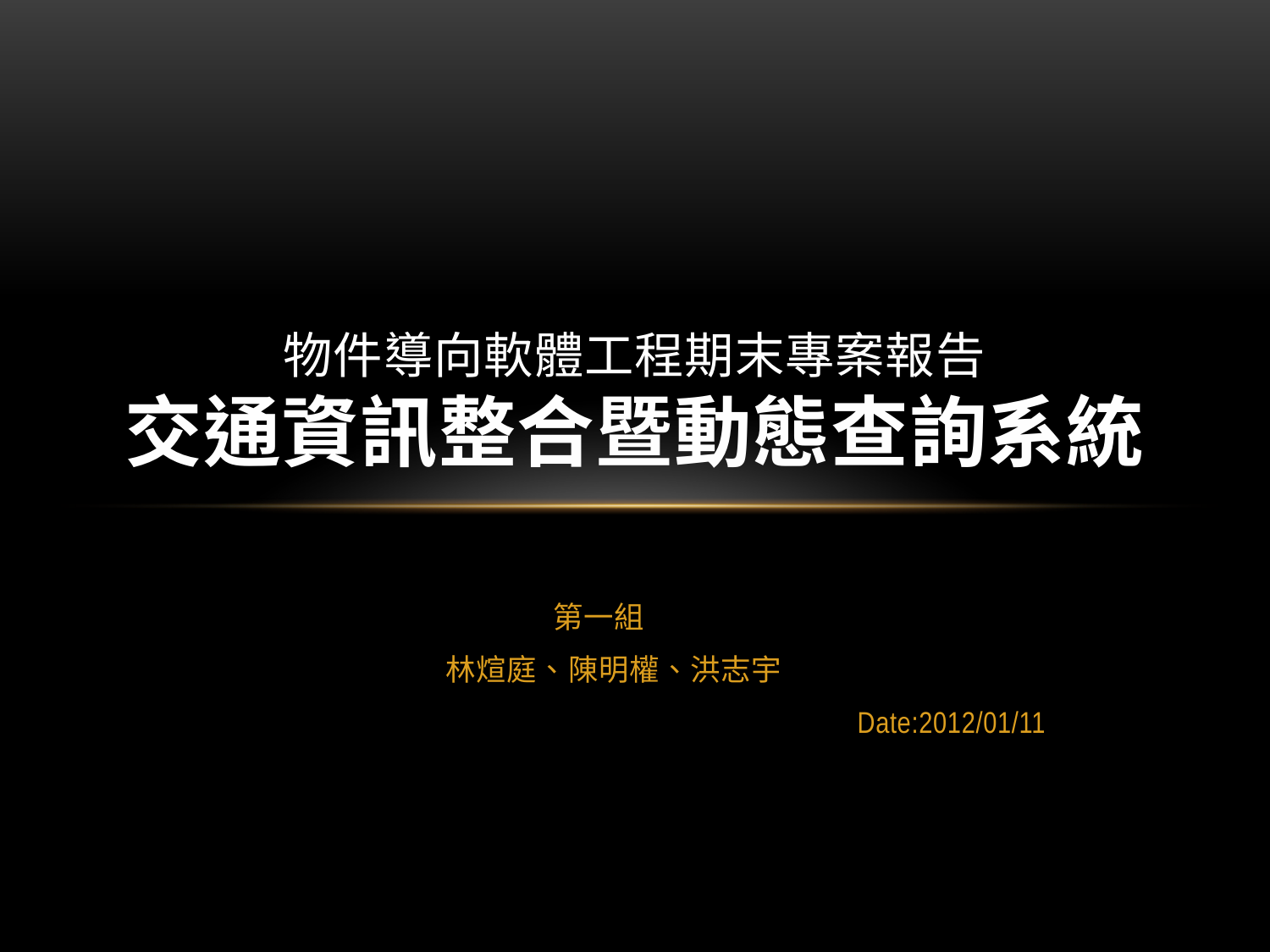

# 物件導向軟體工程期末專案報告 交通資訊整合暨動態查詢系統

第一組
林煊庭、陳明權、洪志宇
Date:2012/01/11